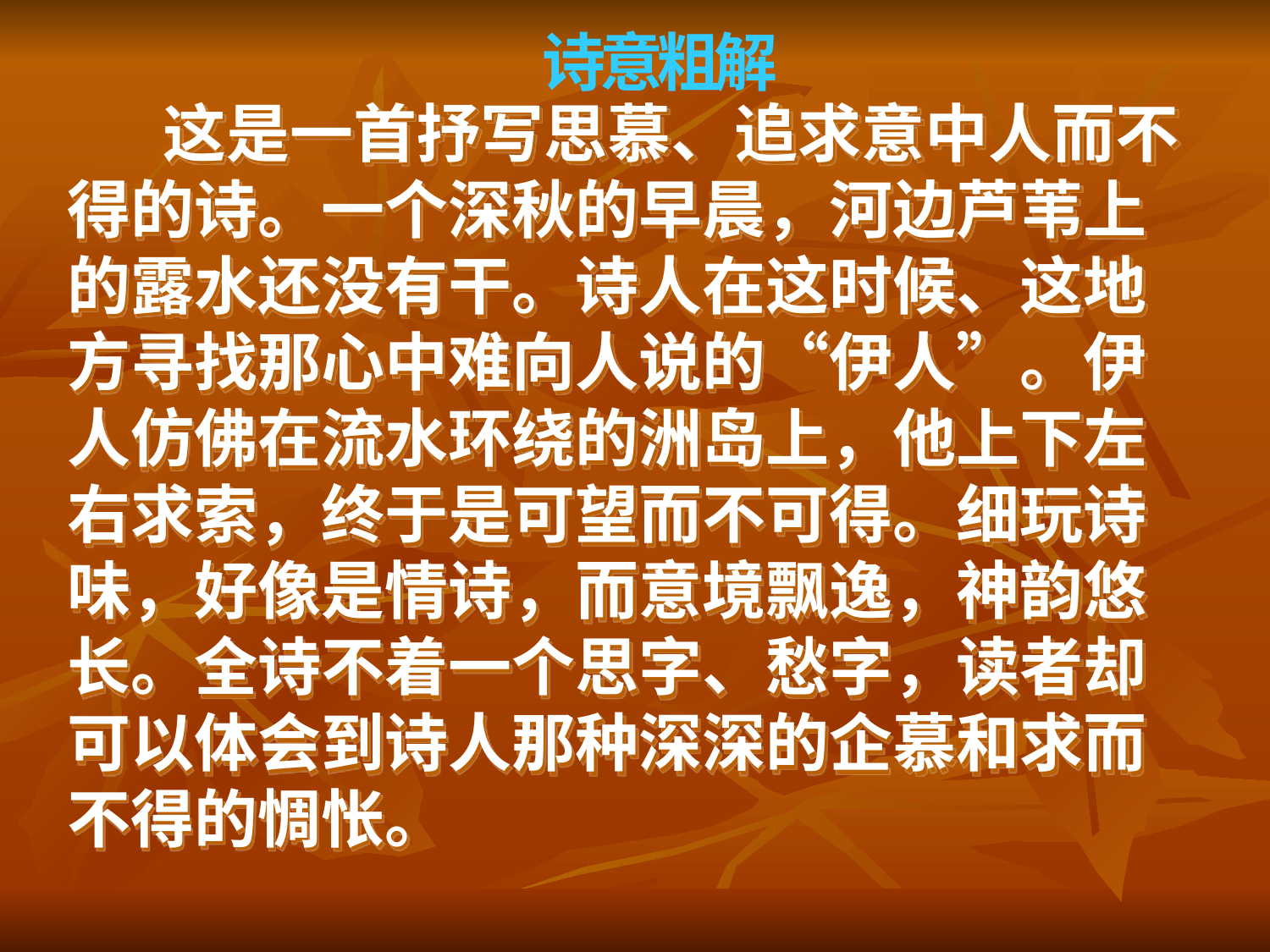

诗意粗解
   这是一首抒写思慕、追求意中人而不得的诗。一个深秋的早晨，河边芦苇上的露水还没有干。诗人在这时候、这地方寻找那心中难向人说的“伊人”。伊人仿佛在流水环绕的洲岛上，他上下左右求索，终于是可望而不可得。细玩诗味，好像是情诗，而意境飘逸，神韵悠长。全诗不着一个思字、愁字，读者却可以体会到诗人那种深深的企慕和求而不得的惆怅。